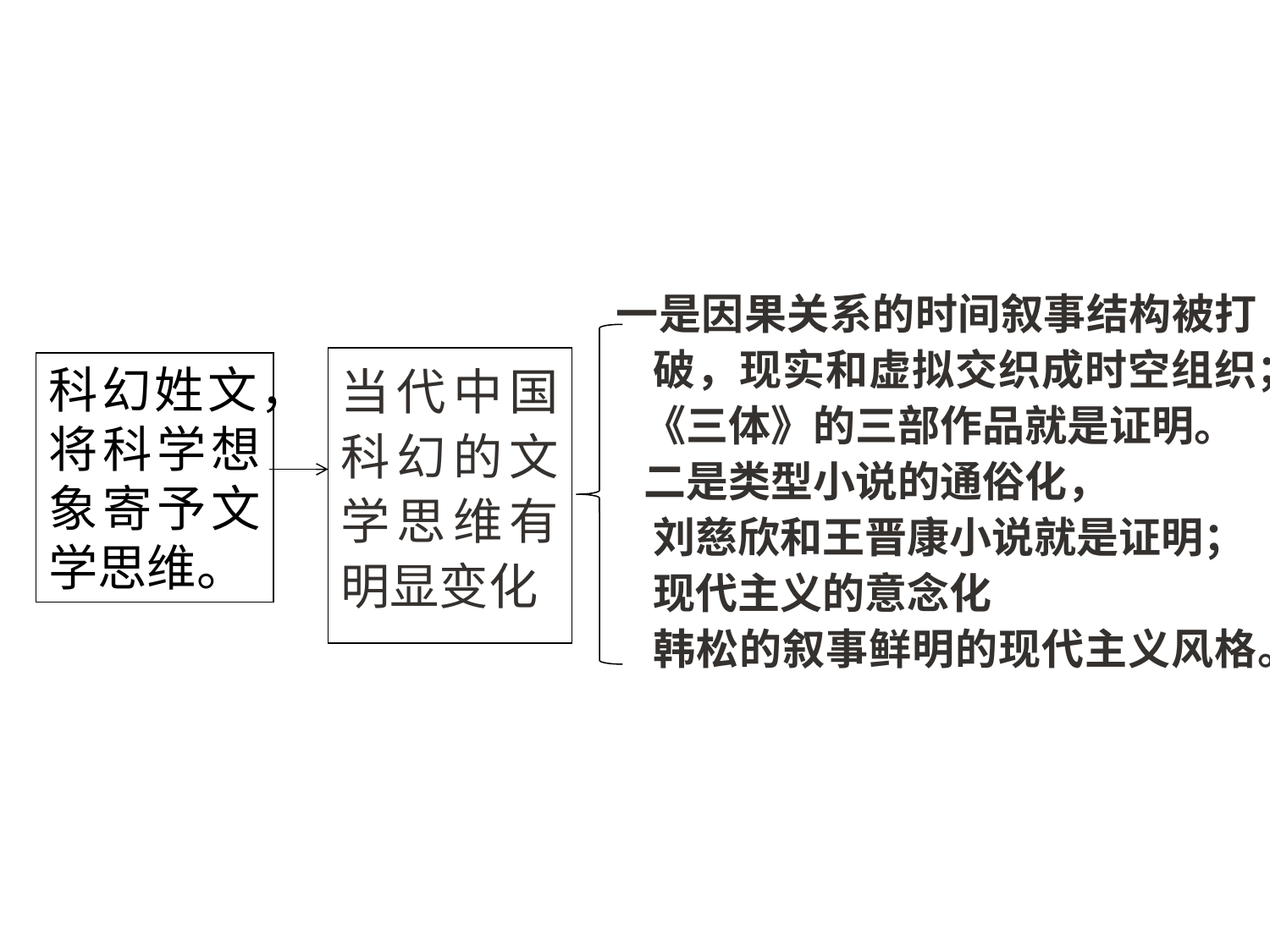

科幻姓文，将科学想象寄予文学思维。
一是因果关系的时间叙事结构被打破，现实和虚拟交织成时空组织；
《三体》的三部作品就是证明。
二是类型小说的通俗化，
刘慈欣和王晋康小说就是证明；
现代主义的意念化
韩松的叙事鲜明的现代主义风格。

当代中国科幻的文学思维有明显变化